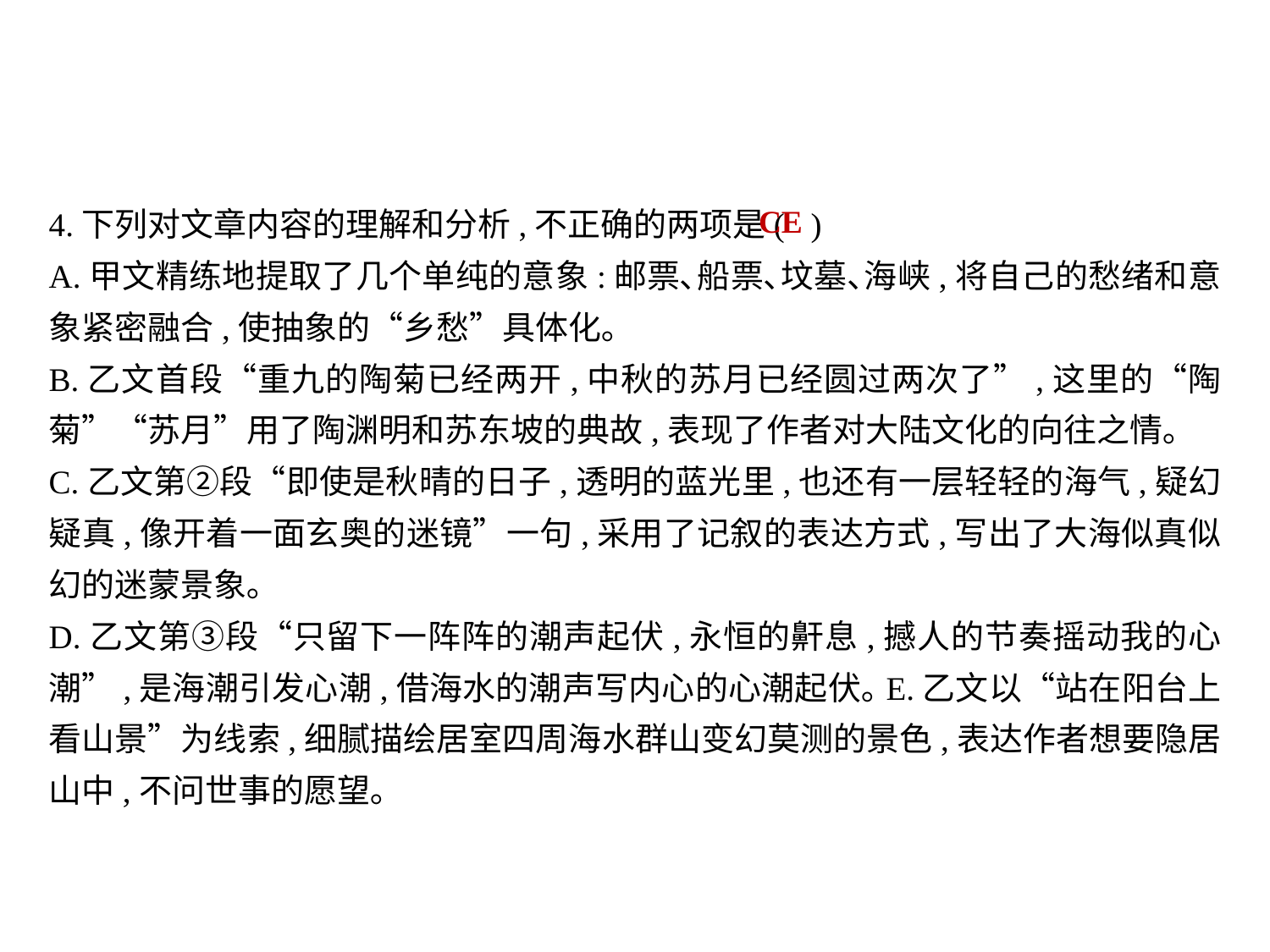

4.下列对文章内容的理解和分析,不正确的两项是(	)
A.甲文精练地提取了几个单纯的意象:邮票､船票､坟墓､海峡,将自己的愁绪和意象紧密融合,使抽象的“乡愁”具体化｡
B.乙文首段“重九的陶菊已经两开,中秋的苏月已经圆过两次了”,这里的“陶菊”“苏月”用了陶渊明和苏东坡的典故,表现了作者对大陆文化的向往之情｡
C.乙文第②段“即使是秋晴的日子,透明的蓝光里,也还有一层轻轻的海气,疑幻疑真,像开着一面玄奥的迷镜”一句,采用了记叙的表达方式,写出了大海似真似幻的迷蒙景象｡
D.乙文第③段“只留下一阵阵的潮声起伏,永恒的鼾息,撼人的节奏摇动我的心潮”,是海潮引发心潮,借海水的潮声写内心的心潮起伏｡E.乙文以“站在阳台上看山景”为线索,细腻描绘居室四周海水群山变幻莫测的景色,表达作者想要隐居山中,不问世事的愿望｡
CE